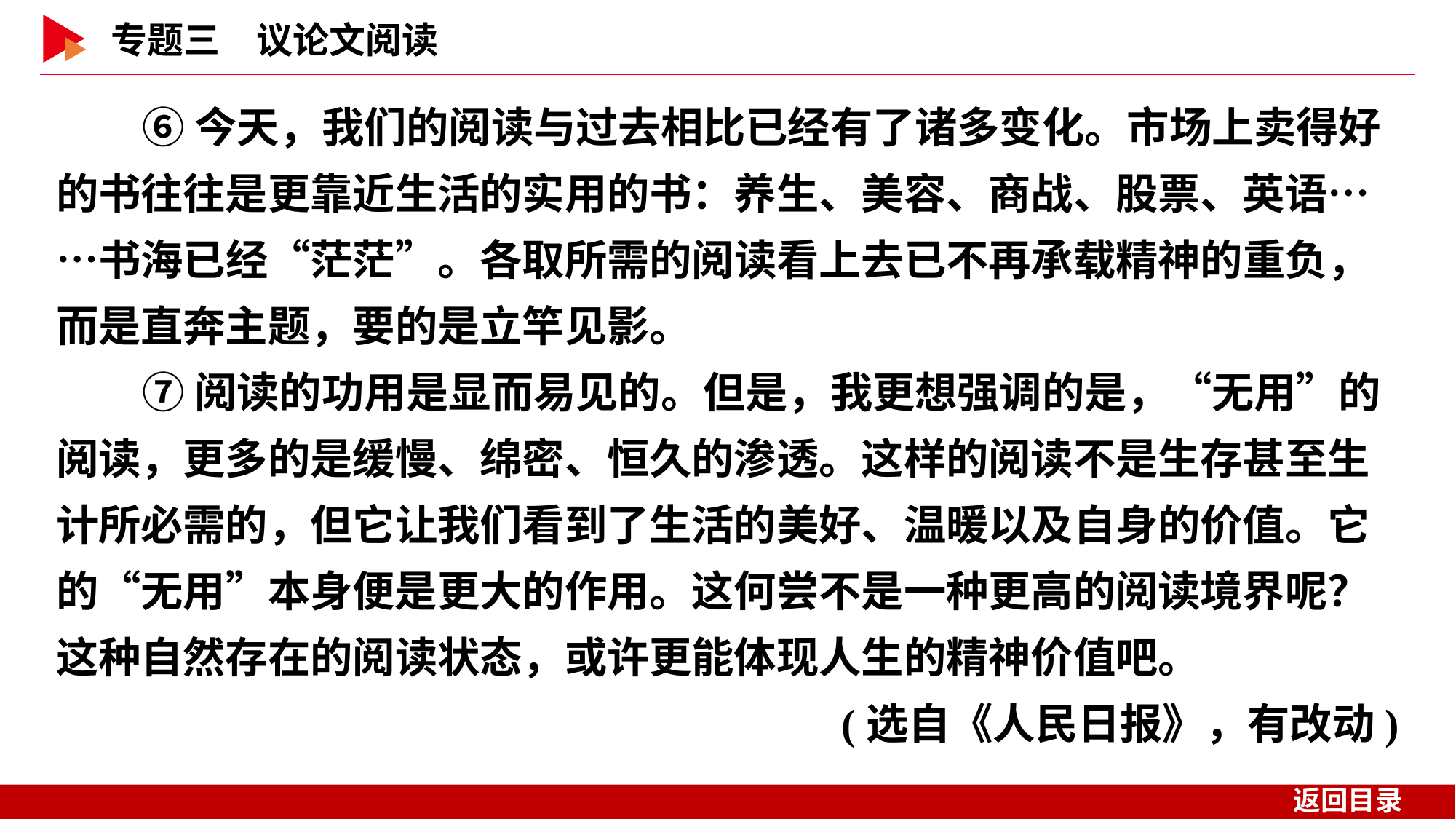

⑥今天，我们的阅读与过去相比已经有了诸多变化。市场上卖得好的书往往是更靠近生活的实用的书：养生、美容、商战、股票、英语……书海已经“茫茫”。各取所需的阅读看上去已不再承载精神的重负，而是直奔主题，要的是立竿见影。
⑦阅读的功用是显而易见的。但是，我更想强调的是，“无用”的阅读，更多的是缓慢、绵密、恒久的渗透。这样的阅读不是生存甚至生计所必需的，但它让我们看到了生活的美好、温暖以及自身的价值。它的“无用”本身便是更大的作用。这何尝不是一种更高的阅读境界呢？这种自然存在的阅读状态，或许更能体现人生的精神价值吧。
(选自《人民日报》，有改动)